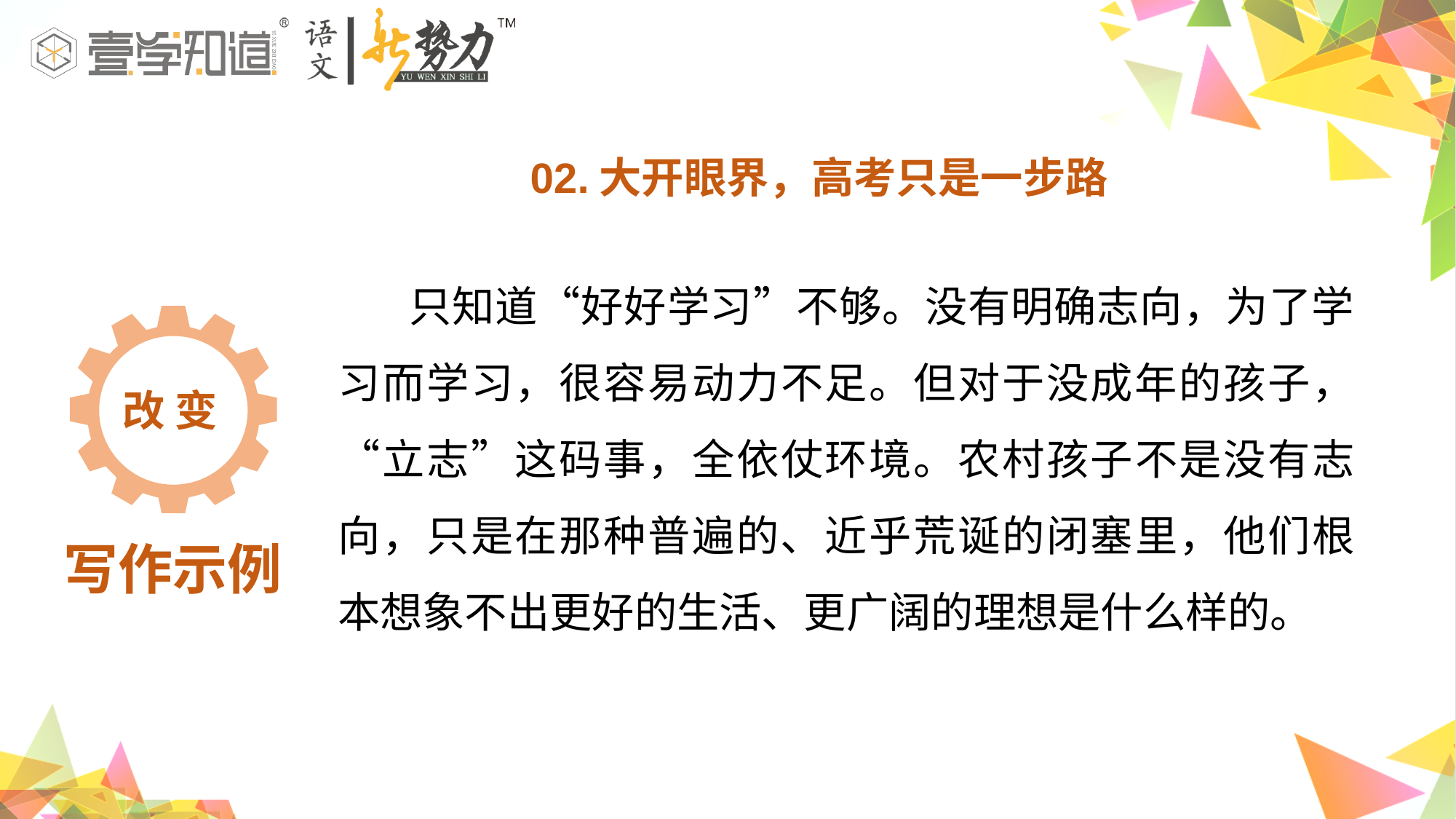

02.大开眼界，高考只是一步路

      只知道“好好学习”不够。没有明确志向，为了学习而学习，很容易动力不足。但对于没成年的孩子，“立志”这码事，全依仗环境。农村孩子不是没有志向，只是在那种普遍的、近乎荒诞的闭塞里，他们根本想象不出更好的生活、更广阔的理想是什么样的。

改 变
写作示例